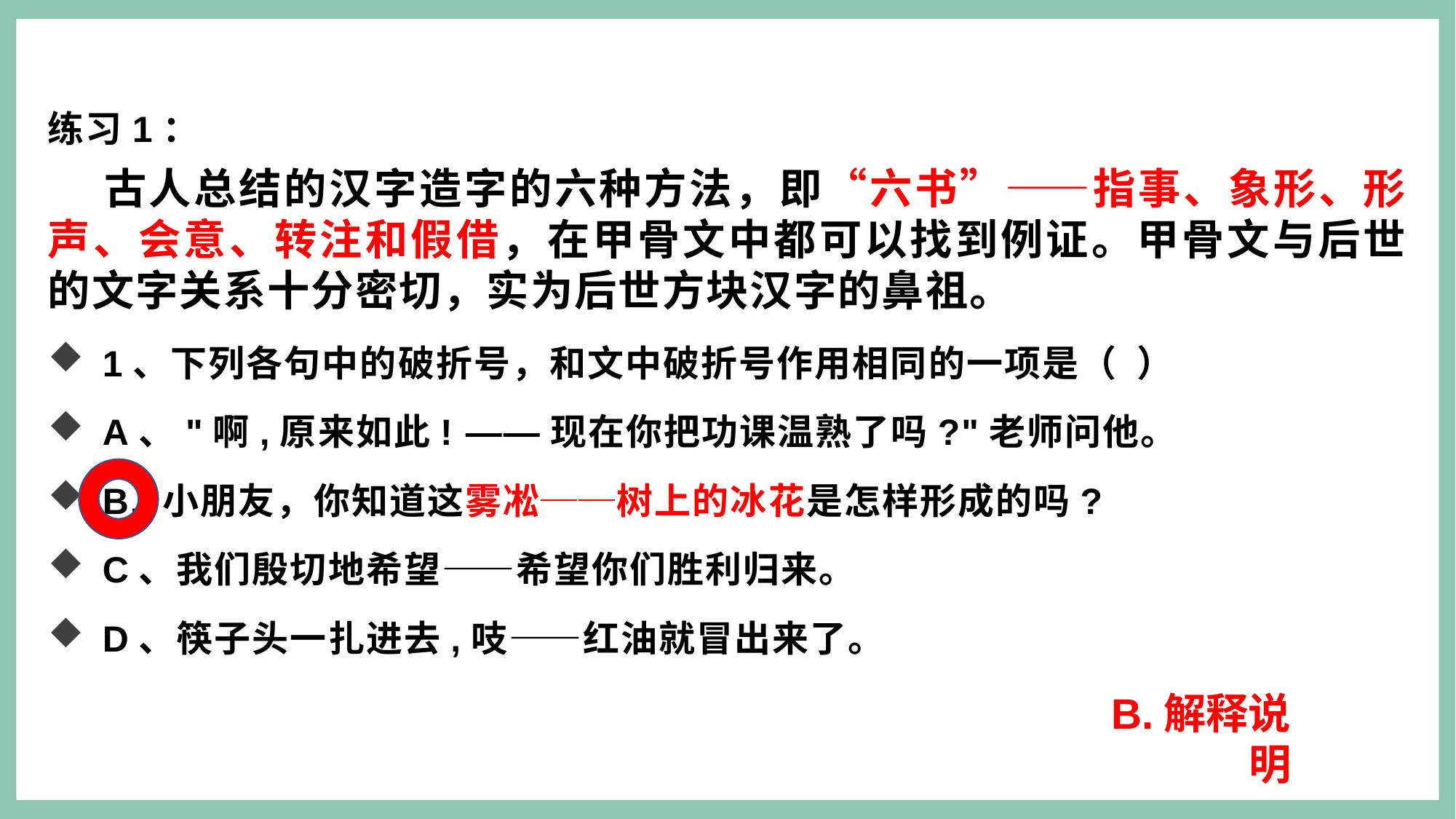

练习1：
    古人总结的汉字造字的六种方法，即“六书”——指事、象形、形声、会意、转注和假借，在甲骨文中都可以找到例证。甲骨文与后世的文字关系十分密切，实为后世方块汉字的鼻祖。
1、下列各句中的破折号，和文中破折号作用相同的一项是（  ）
A、"啊,原来如此! ——现在你把功课温熟了吗?"老师问他。
B. 小朋友，你知道这雾凇──树上的冰花是怎样形成的吗?
C、我们殷切地希望——希望你们胜利归来。
D、筷子头一扎进去,吱——红油就冒出来了。

B.解释说明